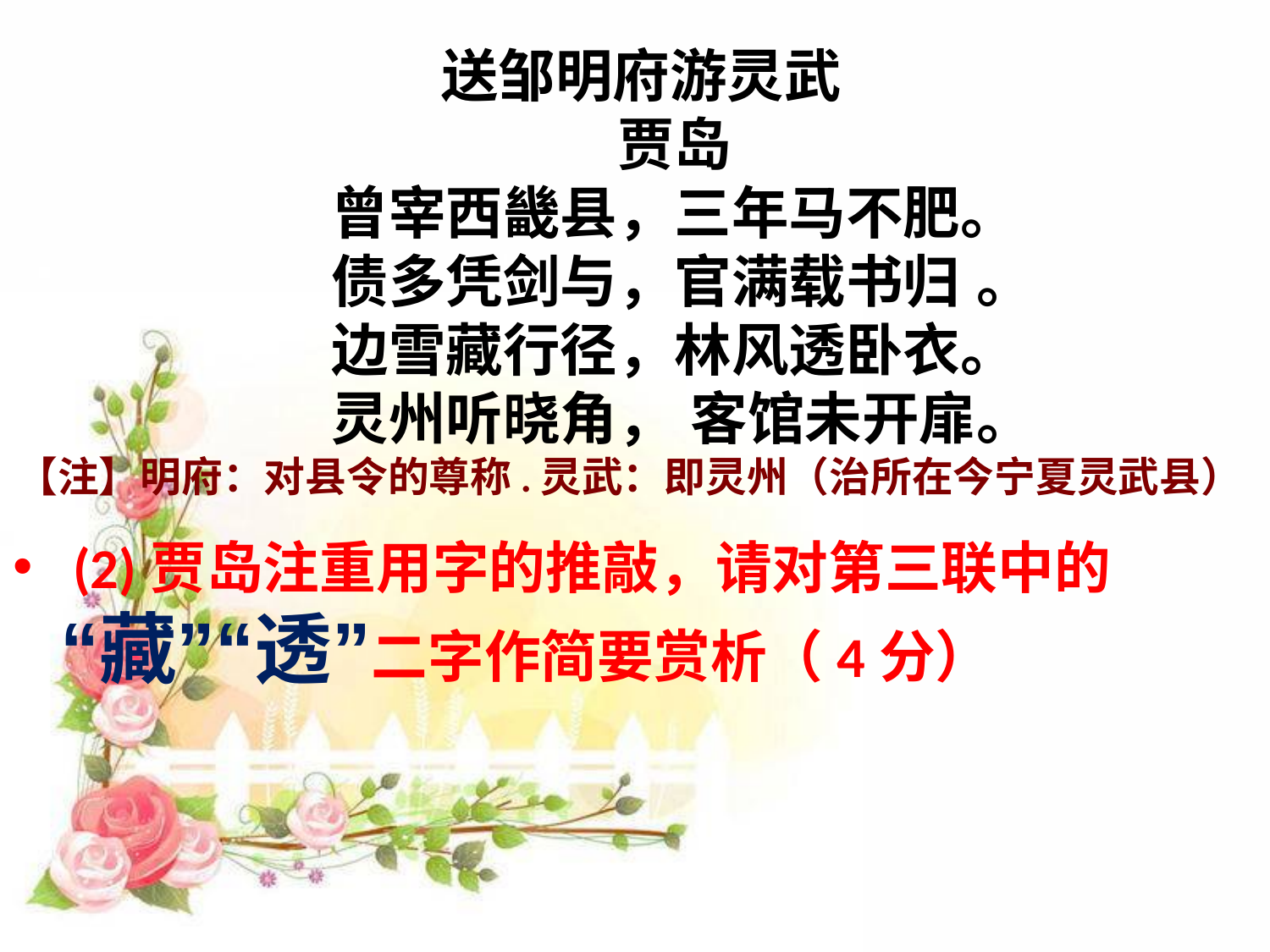

# 送邹明府游灵武 贾岛 曾宰西畿县，三年马不肥。 债多凭剑与，官满载书归 。 边雪藏行径，林风透卧衣。 灵州听晓角， 客馆未开扉。 【注】明府：对县令的尊称.灵武：即灵州（治所在今宁夏灵武县）
 (2)贾岛注重用字的推敲，请对第三联中的“藏”“透”二字作简要赏析（4分）